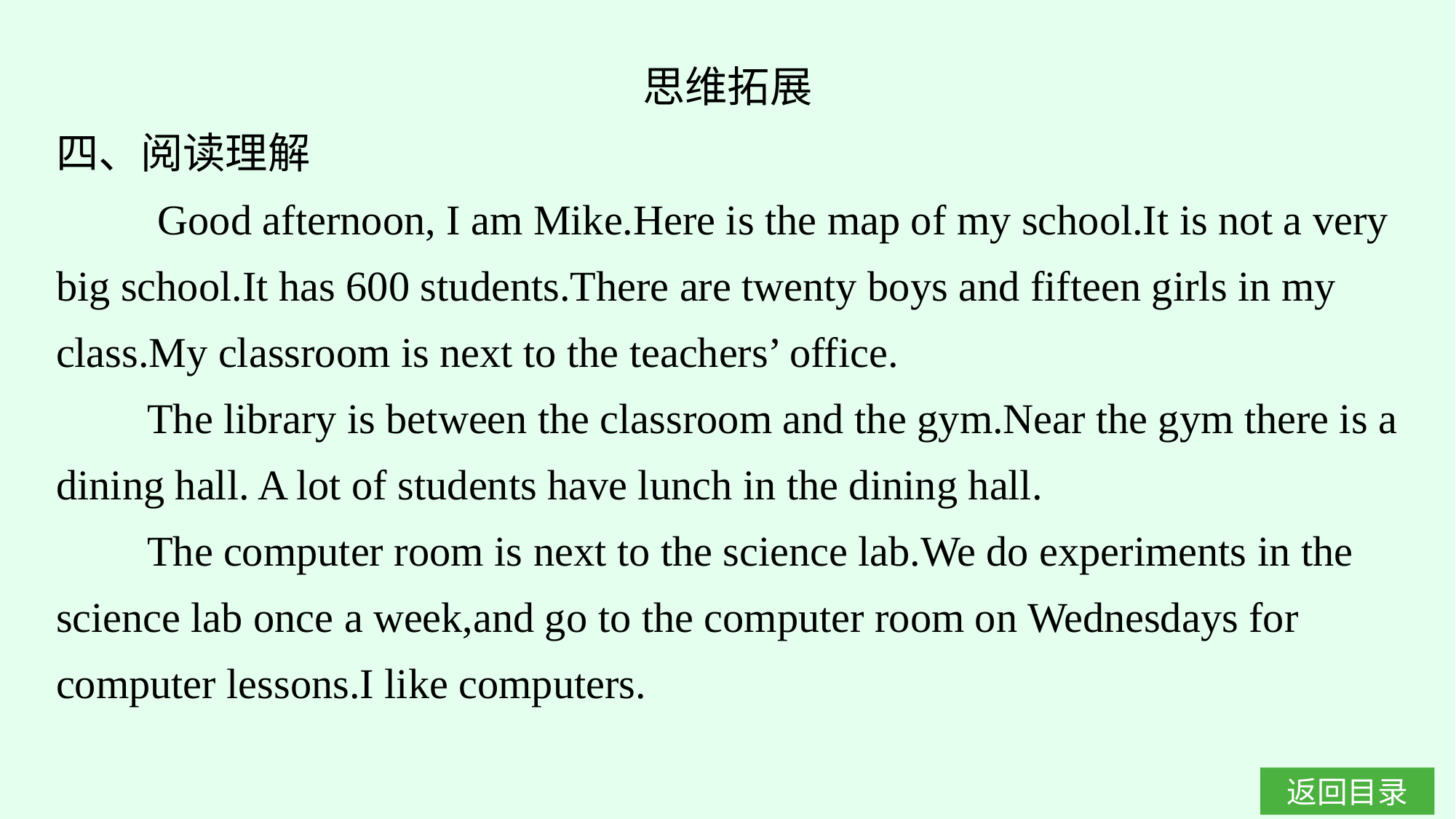

思维拓展
四、阅读理解
 Good afternoon, I am Mike.Here is the map of my school.It is not a very big school.It has 600 students.There are twenty boys and fifteen girls in my class.My classroom is next to the teachers’ office.
The library is between the classroom and the gym.Near the gym there is a dining hall. A lot of students have lunch in the dining hall.
The computer room is next to the science lab.We do experiments in the science lab once a week,and go to the computer room on Wednesdays for computer lessons.I like computers.